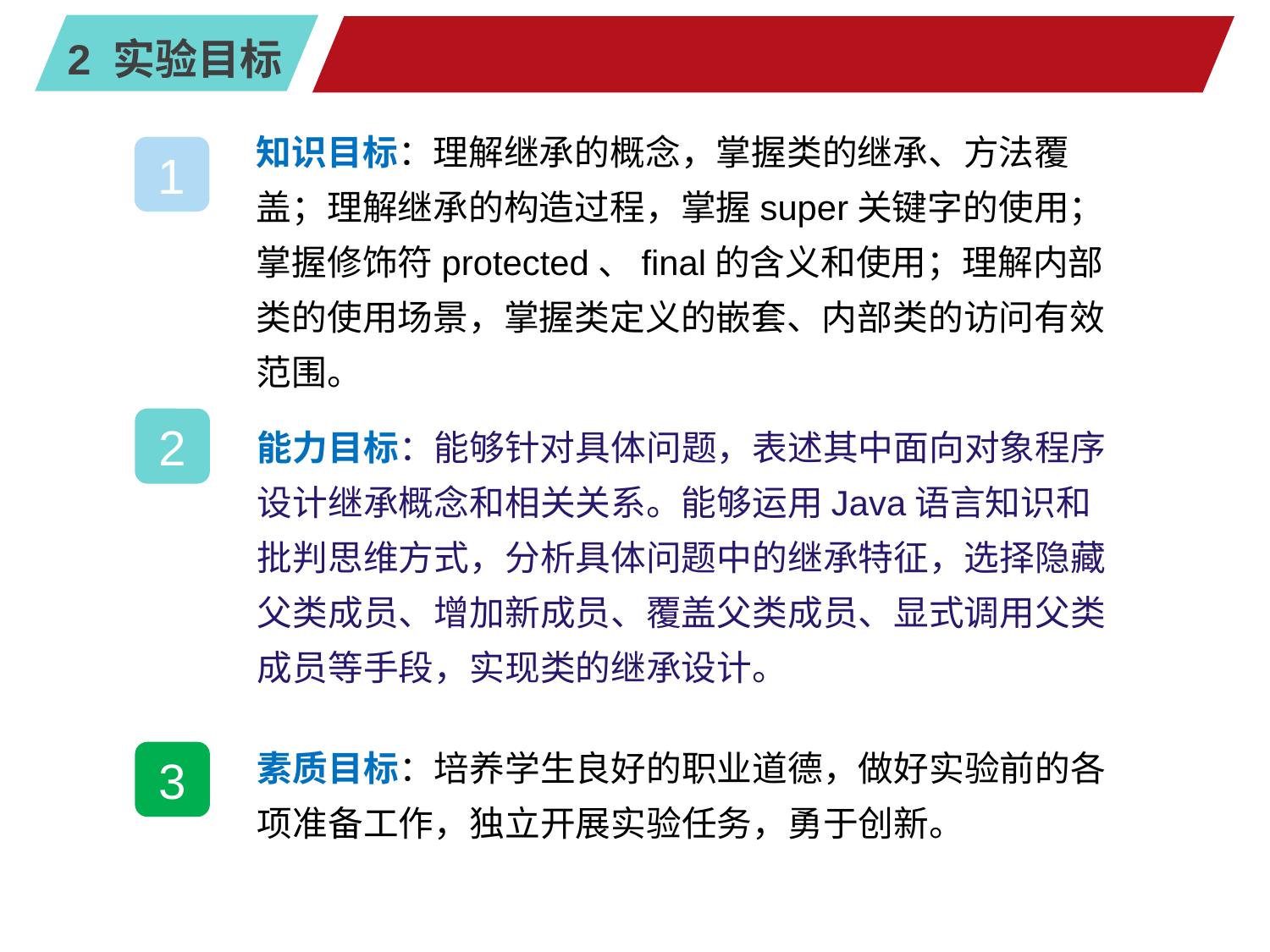

#
知识目标：理解继承的概念，掌握类的继承、方法覆盖；理解继承的构造过程，掌握super关键字的使用；掌握修饰符protected、final的含义和使用；理解内部类的使用场景，掌握类定义的嵌套、内部类的访问有效范围。

1
能力目标：能够针对具体问题，表述其中面向对象程序设计继承概念和相关关系。能够运用Java语言知识和批判思维方式，分析具体问题中的继承特征，选择隐藏父类成员、增加新成员、覆盖父类成员、显式调用父类成员等手段，实现类的继承设计。
2
素质目标：培养学生良好的职业道德，做好实验前的各项准备工作，独立开展实验任务，勇于创新。
3